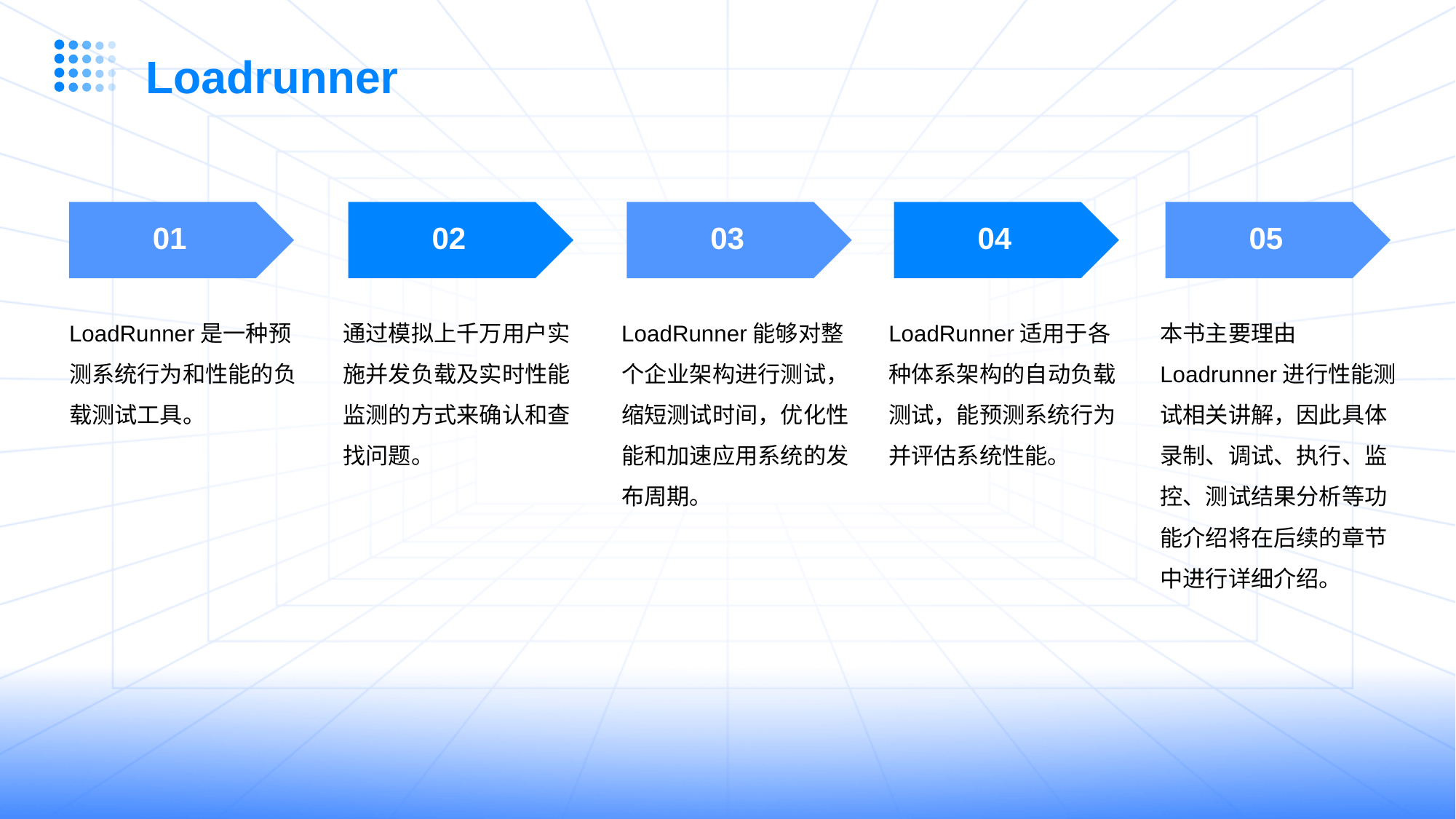

Loadrunner

01
02
03
04
05

LoadRunner是一种预测系统行为和性能的负载测试工具。
通过模拟上千万用户实施并发负载及实时性能监测的方式来确认和查找问题。
LoadRunner能够对整个企业架构进行测试，缩短测试时间，优化性能和加速应用系统的发布周期。
LoadRunner适用于各种体系架构的自动负载测试，能预测系统行为并评估系统性能。
本书主要理由Loadrunner进行性能测试相关讲解，因此具体录制、调试、执行、监控、测试结果分析等功能介绍将在后续的章节中进行详细介绍。